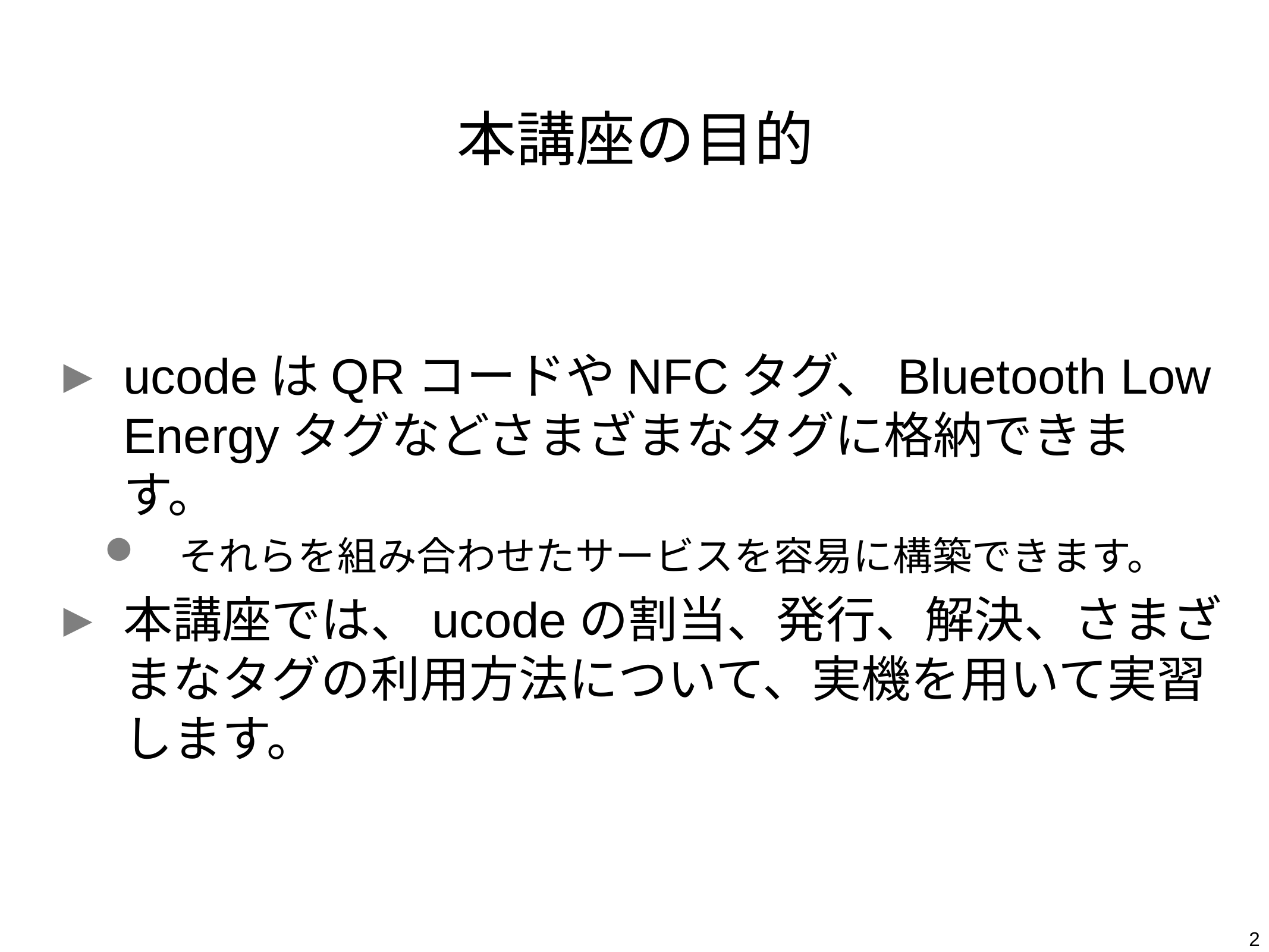

# 本講座の目的
ucodeはQRコードやNFCタグ、Bluetooth Low Energyタグなどさまざまなタグに格納できます。
それらを組み合わせたサービスを容易に構築できます。
本講座では、ucodeの割当、発行、解決、さまざまなタグの利用方法について、実機を用いて実習します。
2